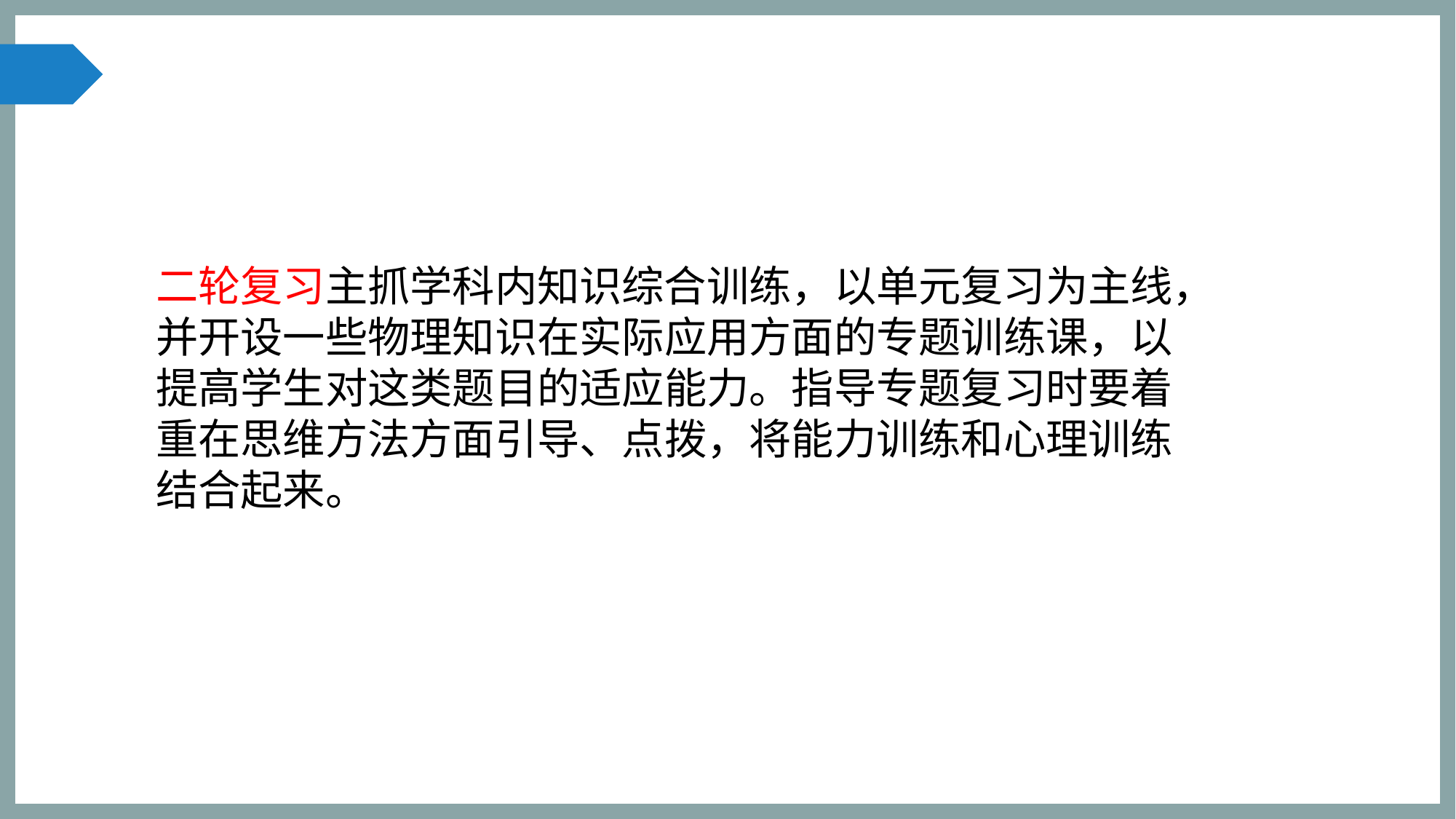

二轮复习主抓学科内知识综合训练，以单元复习为主线，并开设一些物理知识在实际应用方面的专题训练课，以提高学生对这类题目的适应能力。指导专题复习时要着重在思维方法方面引导、点拨，将能力训练和心理训练结合起来。